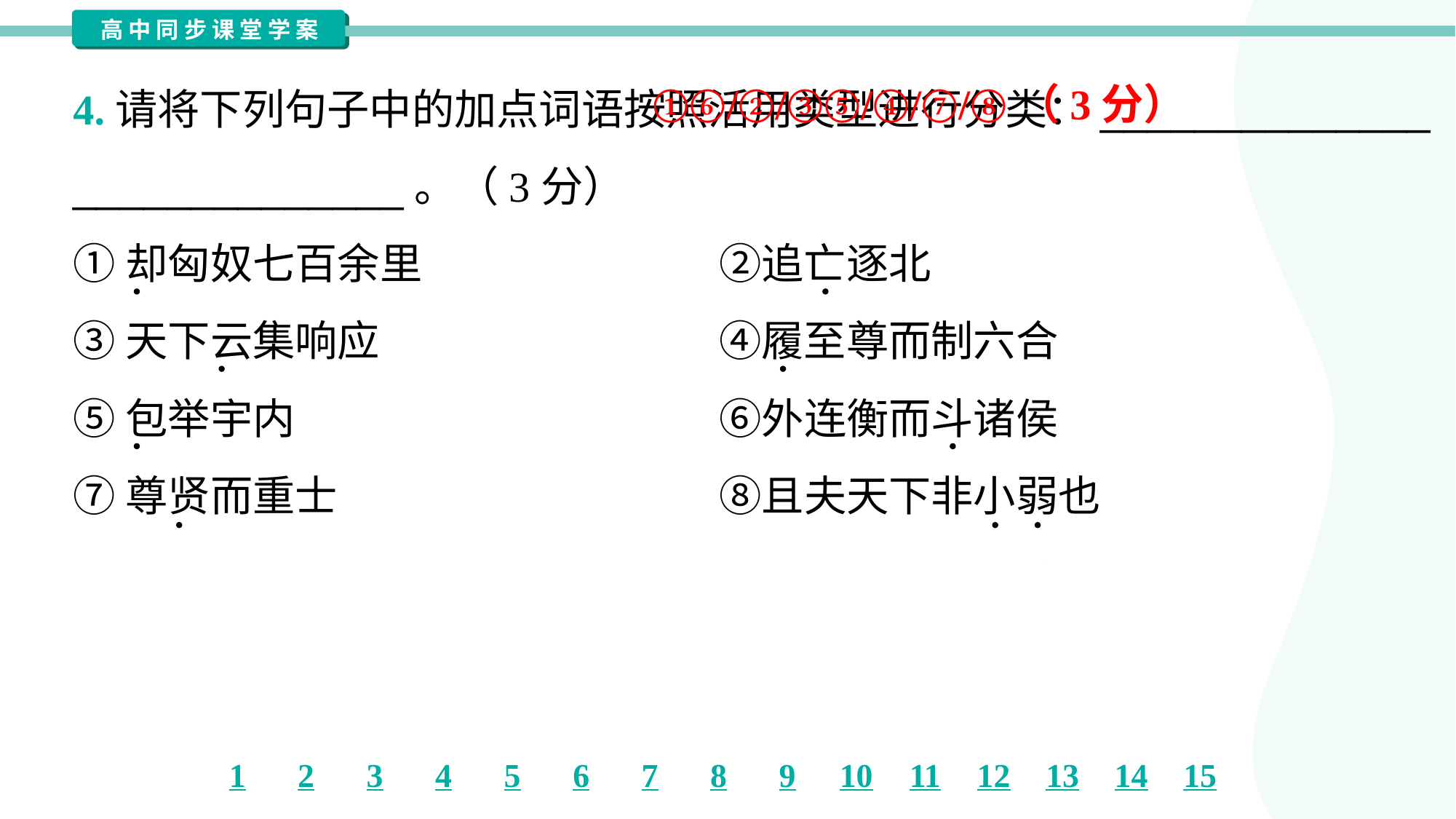

①⑥/②/③⑤/④/⑦/⑧（3分）
4.请将下列句子中的加点词语按照活用类型进行分类：______________
______________。（3分）
①却匈奴七百余里	②追亡逐北
③天下云集响应	④履至尊而制六合
⑤包举宇内	⑥外连衡而斗诸侯
⑦尊贤而重士	⑧且夫天下非小弱也